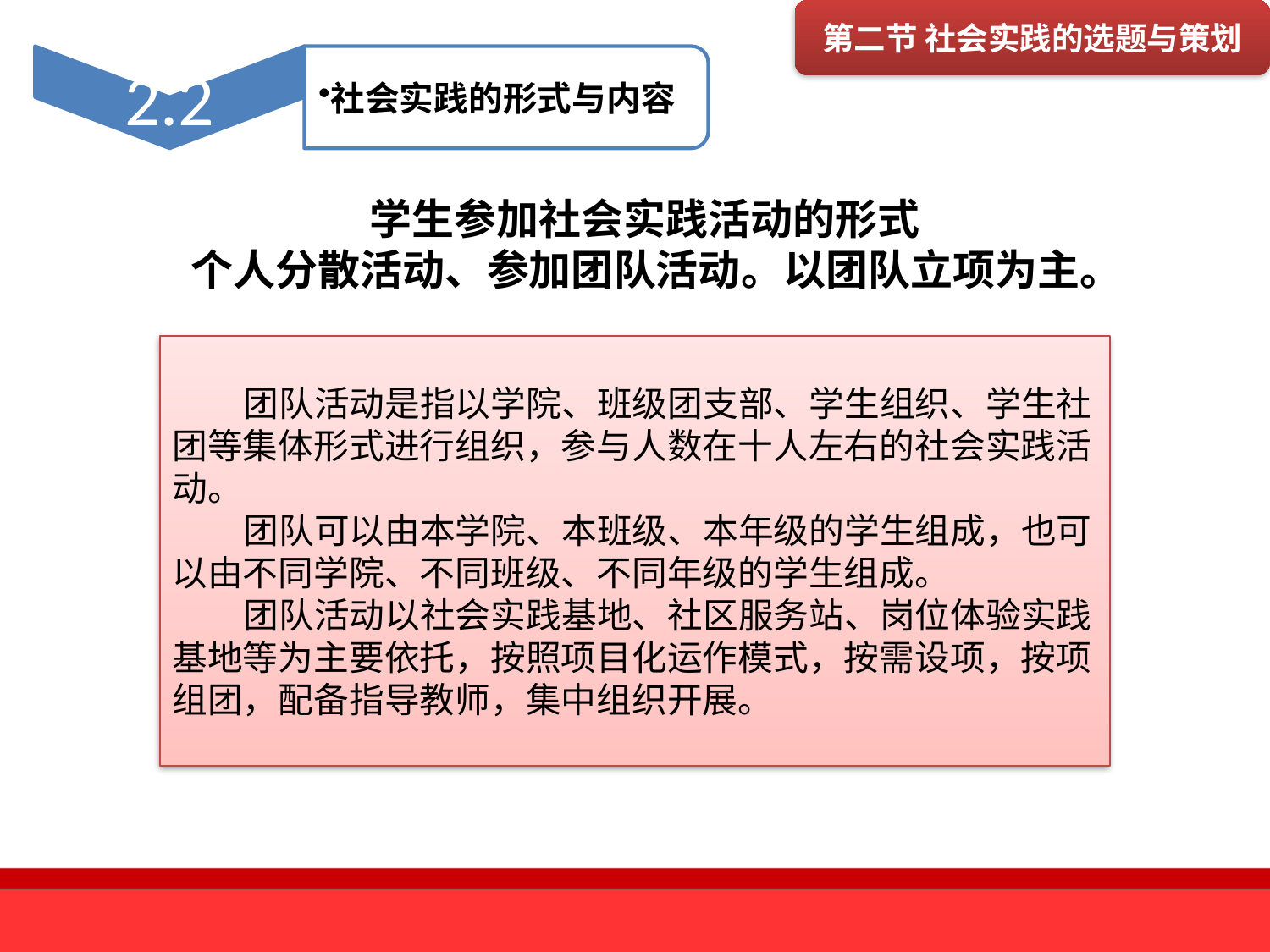

第二节 社会实践的选题与策划
社会实践的形式与内容
2.2
 学生参加社会实践活动的形式
个人分散活动、参加团队活动。以团队立项为主。
        团队活动是指以学院、班级团支部、学生组织、学生社团等集体形式进行组织，参与人数在十人左右的社会实践活动。
        团队可以由本学院、本班级、本年级的学生组成，也可以由不同学院、不同班级、不同年级的学生组成。
        团队活动以社会实践基地、社区服务站、岗位体验实践基地等为主要依托，按照项目化运作模式，按需设项，按项组团，配备指导教师，集中组织开展。